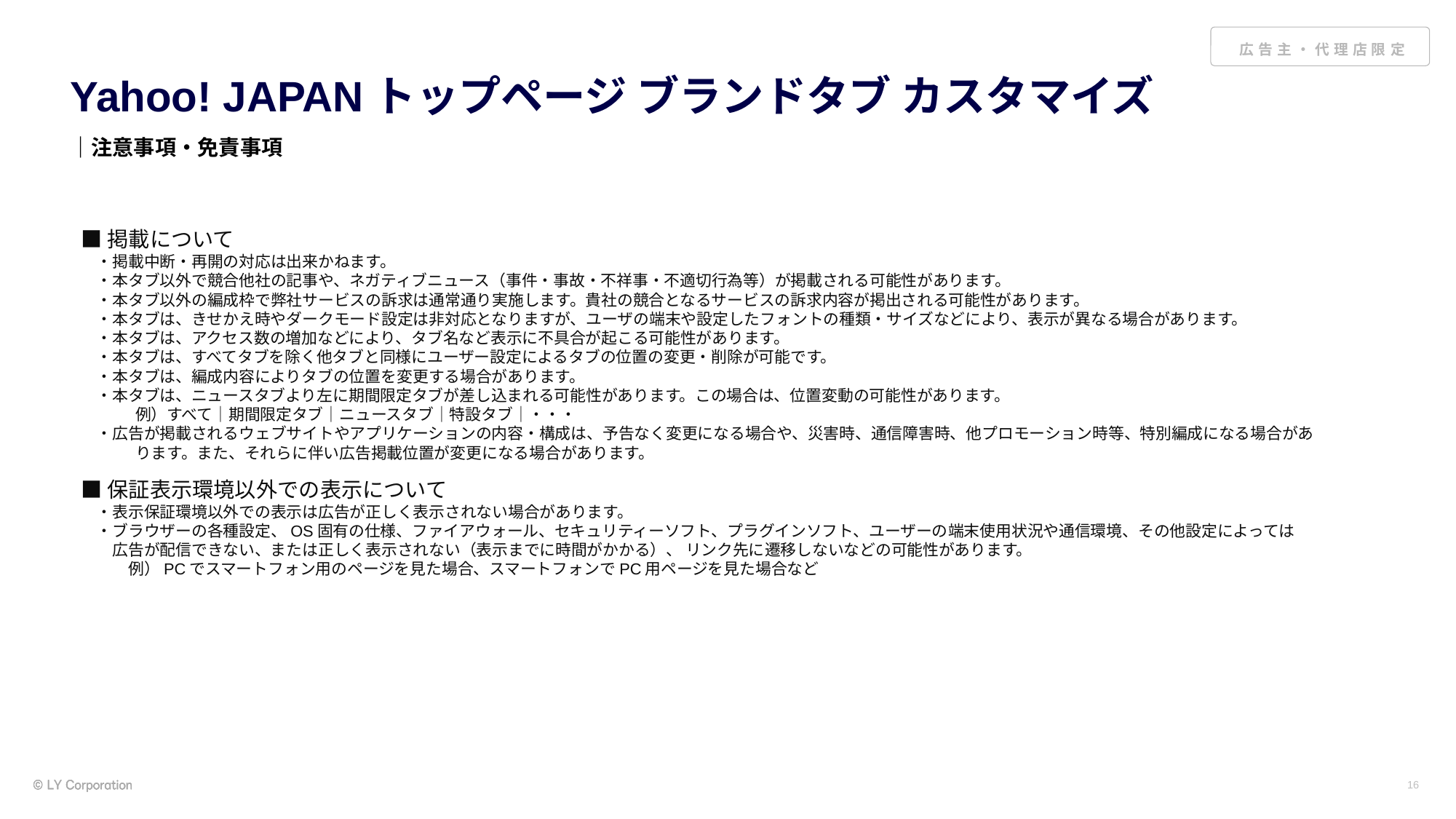

# Yahoo! JAPANトップページ ブランドタブ カスタマイズ
｜注意事項・免責事項
■掲載について
　・掲載中断・再開の対応は出来かねます。
　・本タブ以外で競合他社の記事や、ネガティブニュース（事件・事故・不祥事・不適切行為等）が掲載される可能性があります。
　・本タブ以外の編成枠で弊社サービスの訴求は通常通り実施します。貴社の競合となるサービスの訴求内容が掲出される可能性があります。
　・本タブは、きせかえ時やダークモード設定は非対応となりますが、ユーザの端末や設定したフォントの種類・サイズなどにより、表示が異なる場合があります。
　・本タブは、アクセス数の増加などにより、タブ名など表示に不具合が起こる可能性があります。
　・本タブは、すべてタブを除く他タブと同様にユーザー設定によるタブの位置の変更・削除が可能です。
　・本タブは、編成内容によりタブの位置を変更する場合があります。
　・本タブは、ニュースタブより左に期間限定タブが差し込まれる可能性があります。この場合は、位置変動の可能性があります。
例）すべて│期間限定タブ│ニュースタブ│特設タブ│・・・
　・広告が掲載されるウェブサイトやアプリケーションの内容・構成は、予告なく変更になる場合や、災害時、通信障害時、他プロモーション時等、特別編成になる場合があります。また、それらに伴い広告掲載位置が変更になる場合があります。

■保証表示環境以外での表示について
　・表示保証環境以外での表示は広告が正しく表示されない場合があります。
　・ブラウザーの各種設定、OS固有の仕様、ファイアウォール、セキュリティーソフト、プラグインソフト、ユーザーの端末使用状況や通信環境、その他設定によっては
　　広告が配信できない、または正しく表示されない（表示までに時間がかかる）、 リンク先に遷移しないなどの可能性があります。
　　　例）PCでスマートフォン用のページを見た場合、スマートフォンでPC用ページを見た場合など